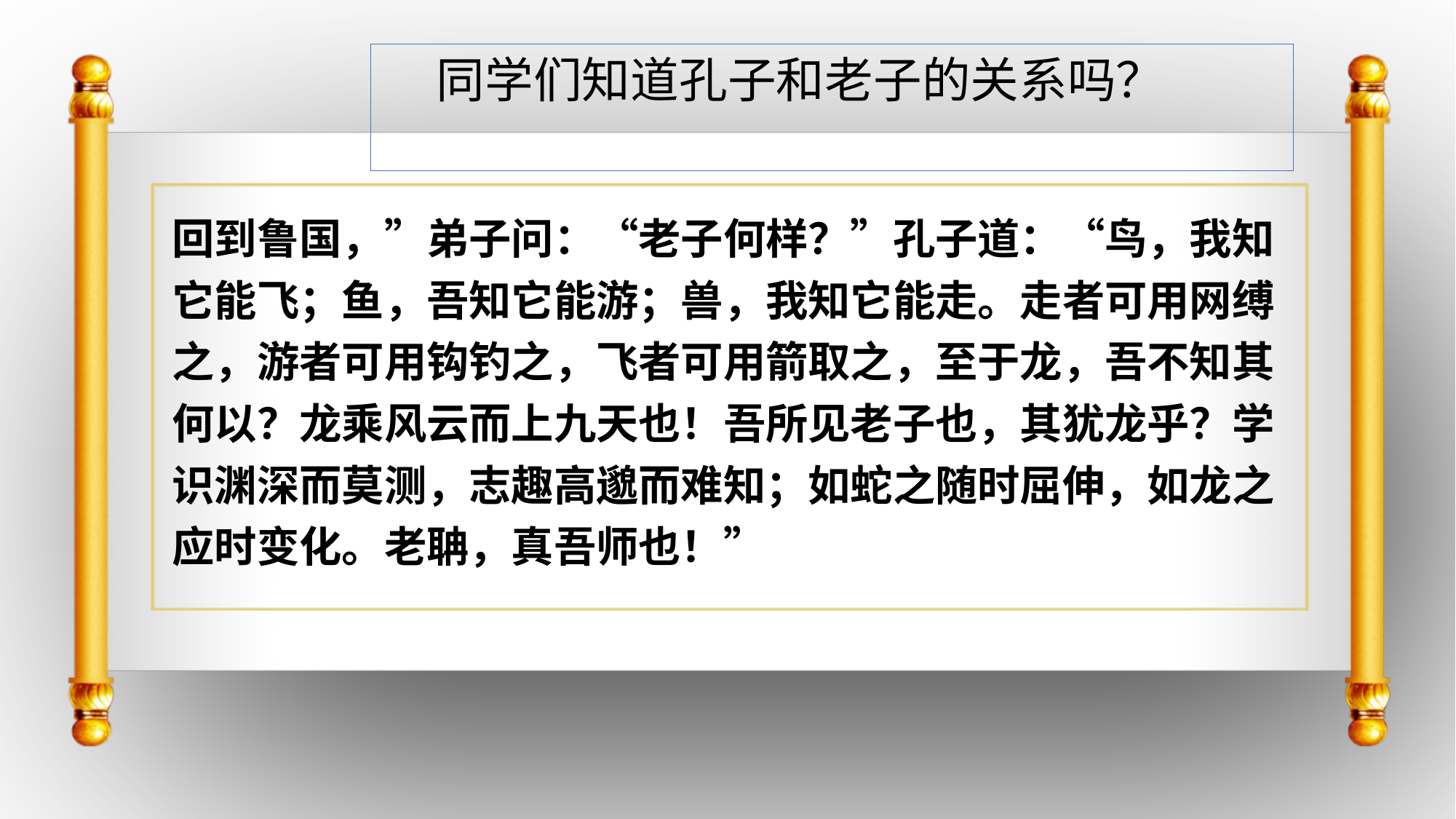

同学们知道孔子和老子的关系吗？

回到鲁国，”弟子问：“老子何样？”孔子道：“鸟，我知它能飞；鱼，吾知它能游；兽，我知它能走。走者可用网缚之，游者可用钩钓之，飞者可用箭取之，至于龙，吾不知其何以？龙乘风云而上九天也！吾所见老子也，其犹龙乎？学识渊深而莫测，志趣高邈而难知；如蛇之随时屈伸，如龙之应时变化。老聃，真吾师也！”